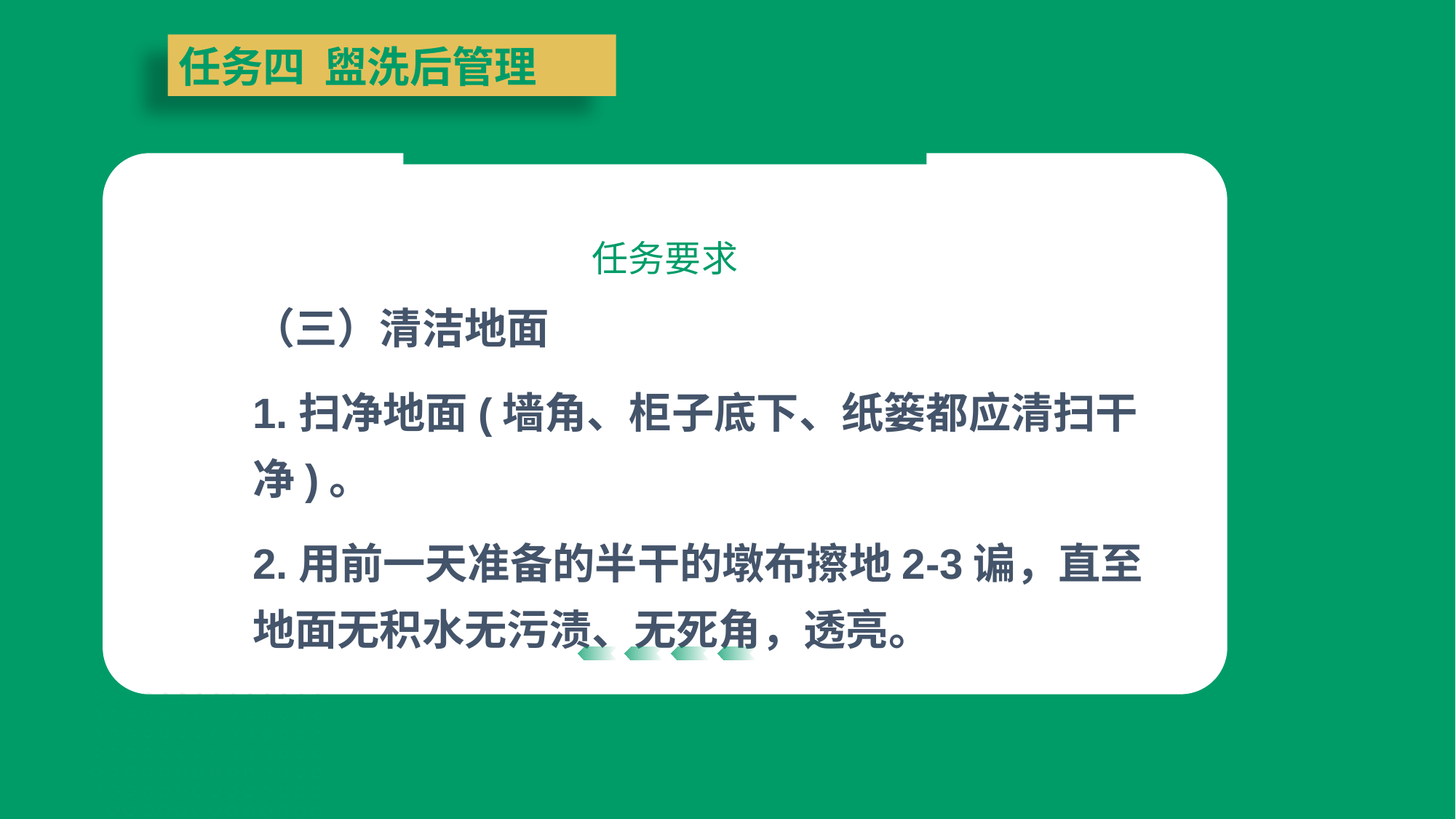

任务四  盥洗后管理

任务要求
（三）清洁地面
1.扫净地面(墙角、柜子底下、纸篓都应清扫干净)。
2.用前一天准备的半干的墩布擦地2-3谝，直至地面无积水无污渍、无死角，透亮。